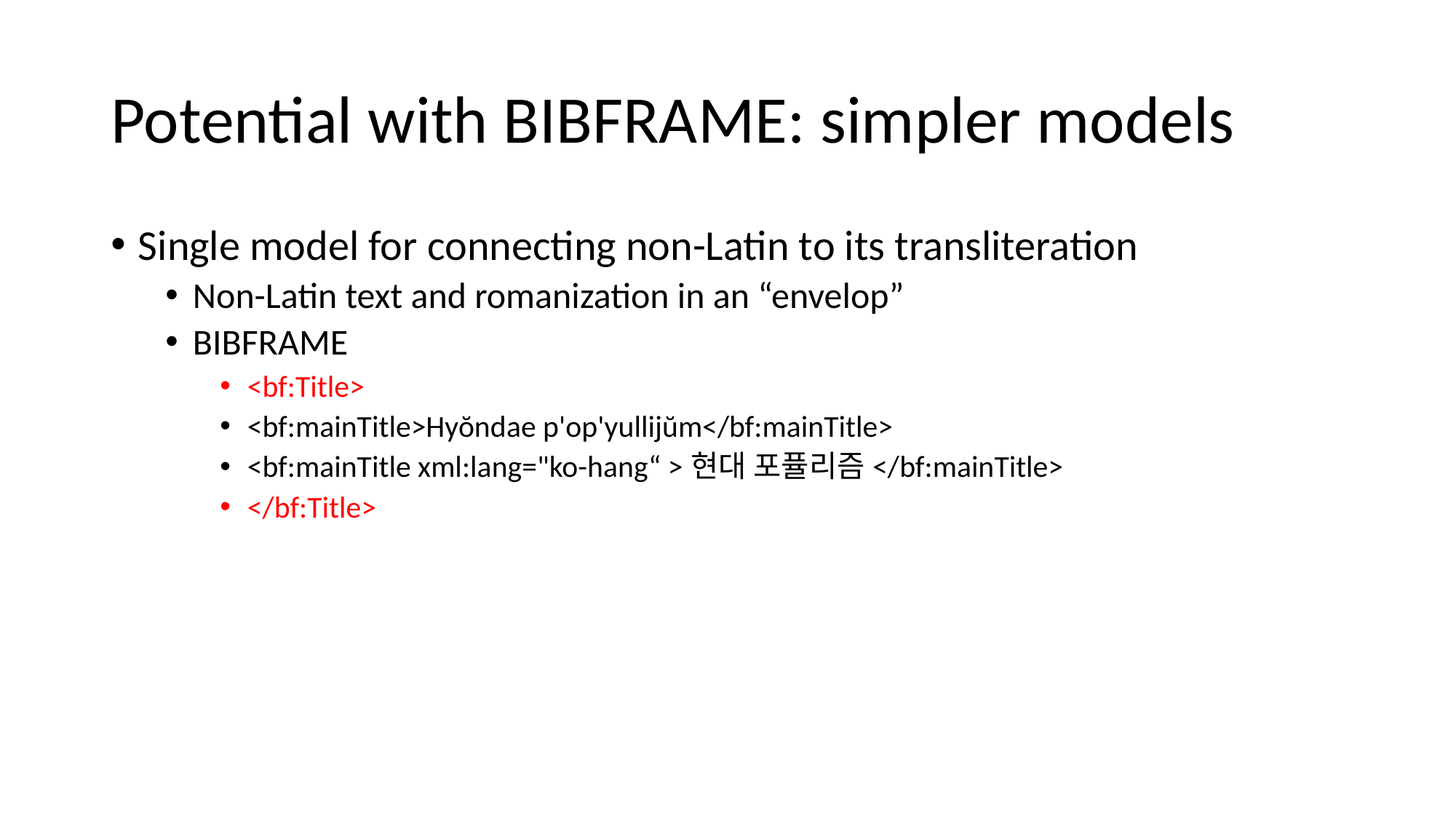

# Potential with BIBFRAME: simpler models
Single model for connecting non-Latin to its transliteration
Non-Latin text and romanization in an “envelop”
BIBFRAME
<bf:Title>
<bf:mainTitle>Hyŏndae p'op'yullijŭm</bf:mainTitle>
<bf:mainTitle xml:lang="ko-hang“ >현대 포퓰리즘</bf:mainTitle>
</bf:Title>